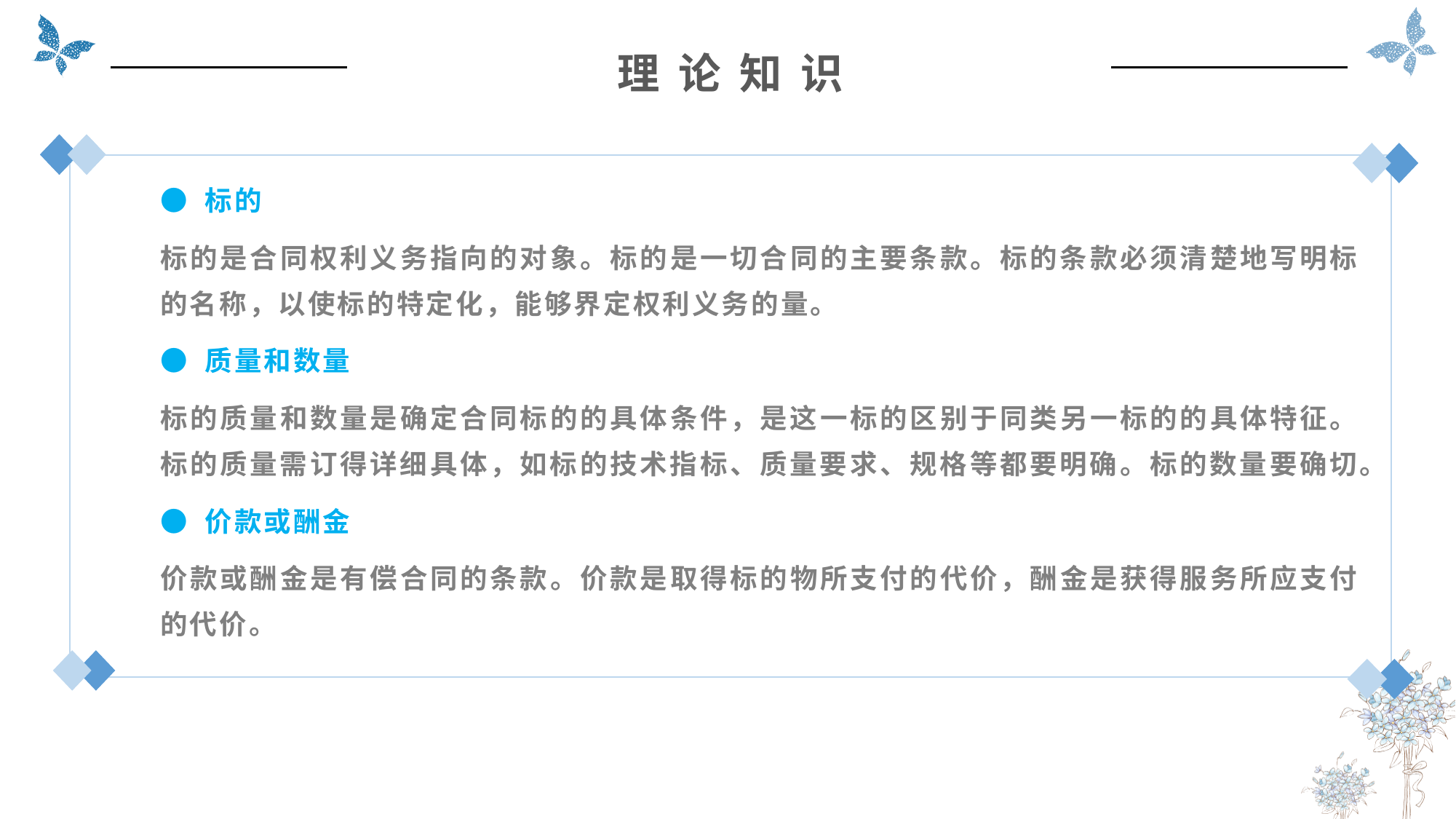

理 论 知 识

● 标的
标的是合同权利义务指向的对象。标的是一切合同的主要条款。标的条款必须清楚地写明标的名称，以使标的特定化，能够界定权利义务的量。
● 质量和数量
标的质量和数量是确定合同标的的具体条件，是这一标的区别于同类另一标的的具体特征。标的质量需订得详细具体，如标的技术指标、质量要求、规格等都要明确。标的数量要确切。
● 价款或酬金
价款或酬金是有偿合同的条款。价款是取得标的物所支付的代价，酬金是获得服务所应支付的代价。